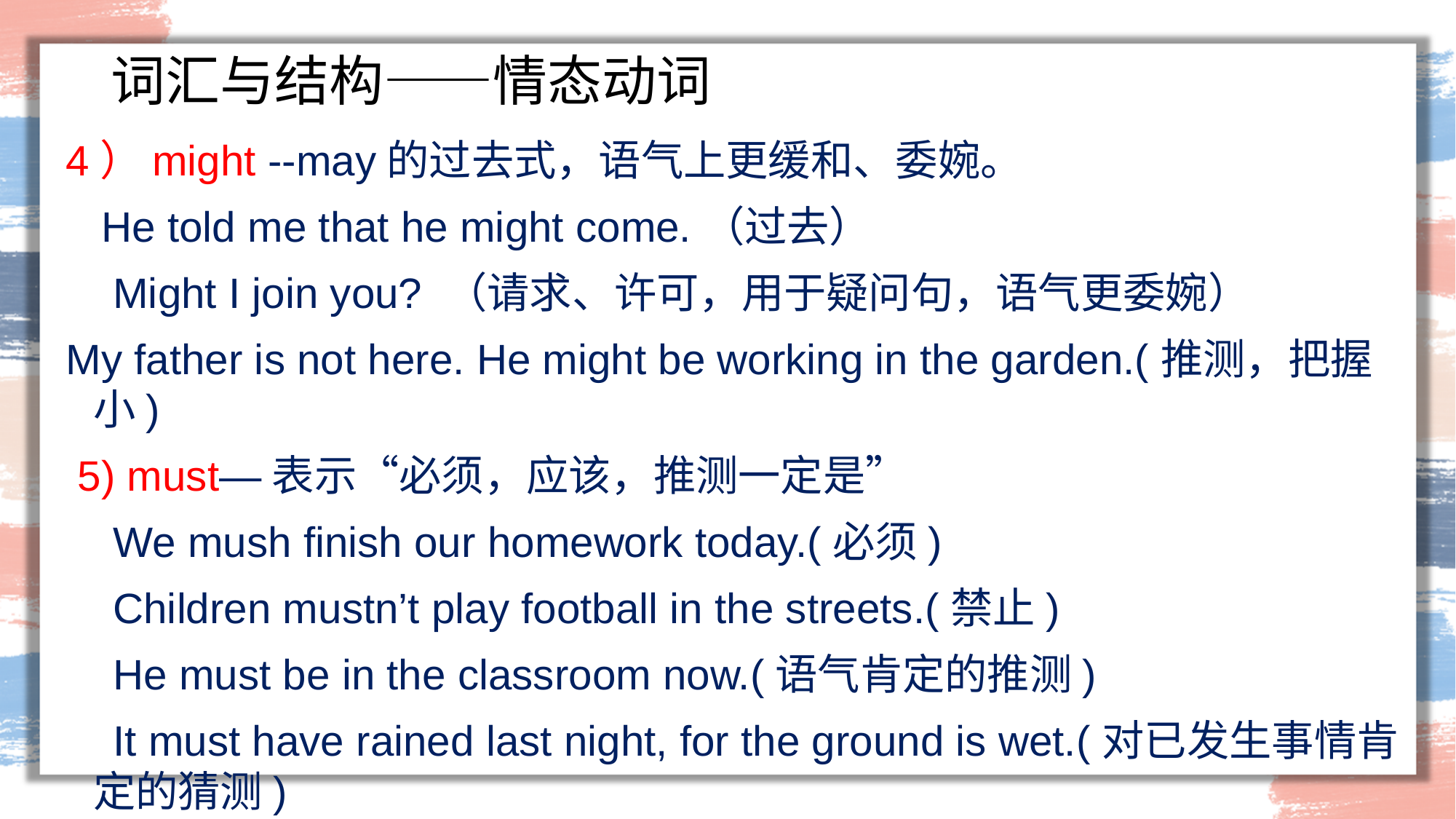

# 词汇与结构——情态动词
4）might --may的过去式，语气上更缓和、委婉。
   He told me that he might come.（过去）
    Might I join you? （请求、许可，用于疑问句，语气更委婉）
My father is not here. He might be working in the garden.(推测，把握小)
 5) must—表示“必须，应该，推测一定是”
    We mush finish our homework today.(必须)
    Children mustn’t play football in the streets.(禁止)
    He must be in the classroom now.(语气肯定的推测)
    It must have rained last night, for the ground is wet.(对已发生事情肯定的猜测)